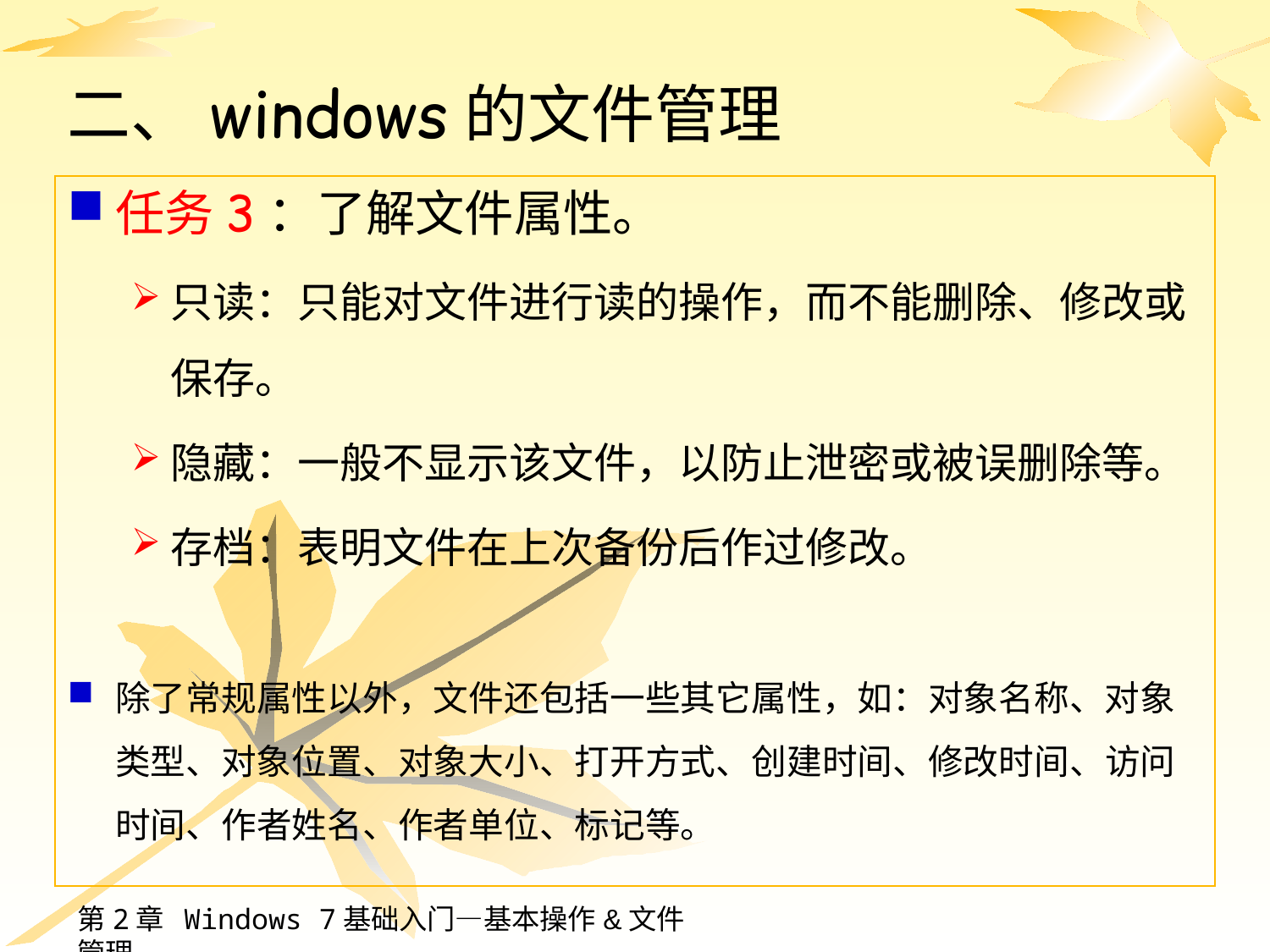

# 二、windows的文件管理
任务3：了解文件属性。
只读：只能对文件进行读的操作，而不能删除、修改或保存。
隐藏：一般不显示该文件，以防止泄密或被误删除等。
存档：表明文件在上次备份后作过修改。

除了常规属性以外，文件还包括一些其它属性，如：对象名称、对象类型、对象位置、对象大小、打开方式、创建时间、修改时间、访问时间、作者姓名、作者单位、标记等。